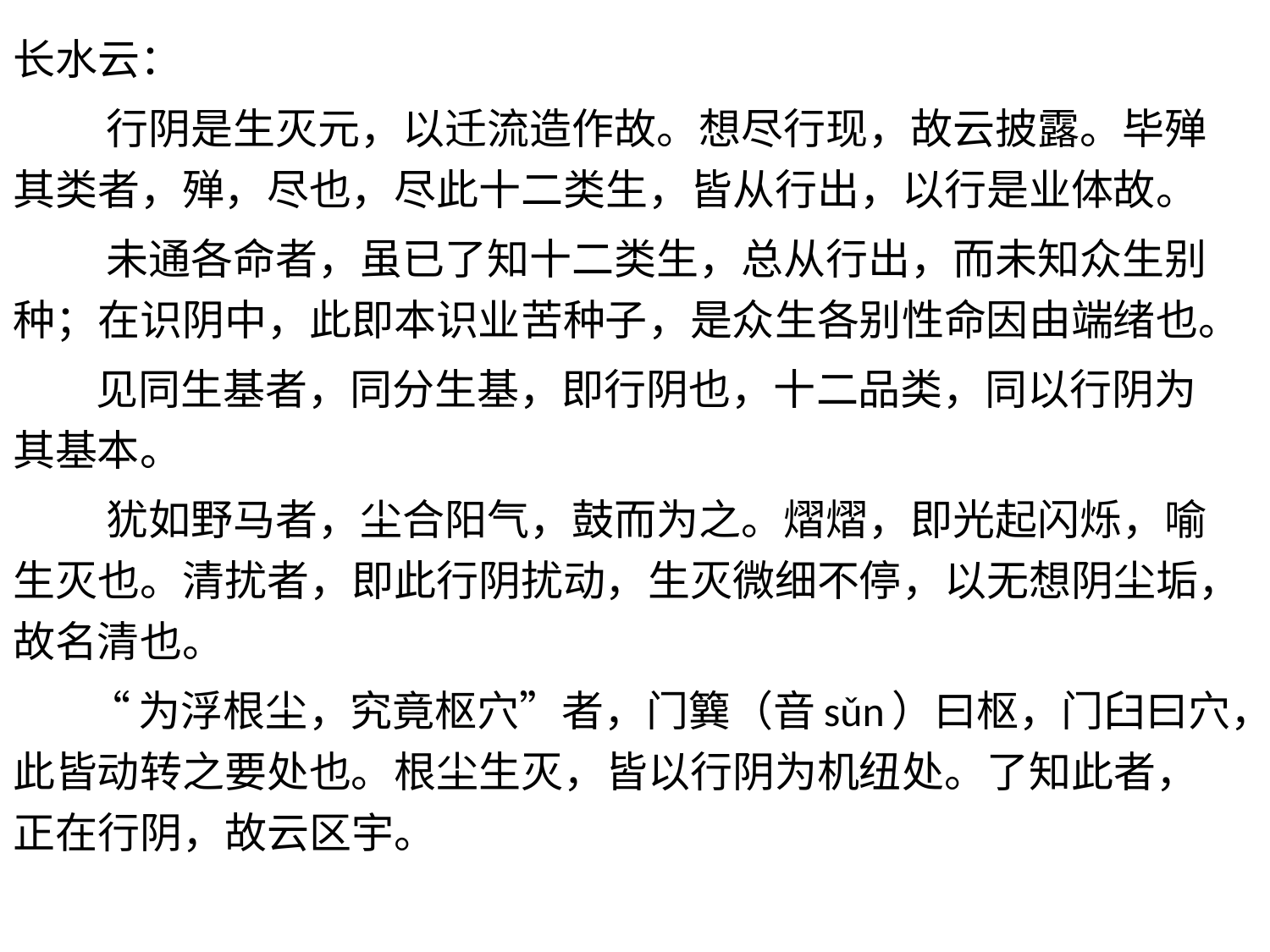

长水云：
         行阴是生灭元，以迁流造作故。想尽行现，故云披露。毕殚其类者，殚，尽也，尽此十二类生，皆从行出，以行是业体故。
         未通各命者，虽已了知十二类生，总从行出，而未知众生别种；在识阴中，此即本识业苦种子，是众生各别性命因由端绪也。
        见同生基者，同分生基，即行阴也，十二品类，同以行阴为其基本。
         犹如野马者，尘合阳气，鼓而为之。熠熠，即光起闪烁，喻生灭也。清扰者，即此行阴扰动，生灭微细不停，以无想阴尘垢，故名清也。
        “为浮根尘，究竟枢穴”者，门簨（音sǔn）曰枢，门臼曰穴，此皆动转之要处也。根尘生灭，皆以行阴为机纽处。了知此者，正在行阴，故云区宇。